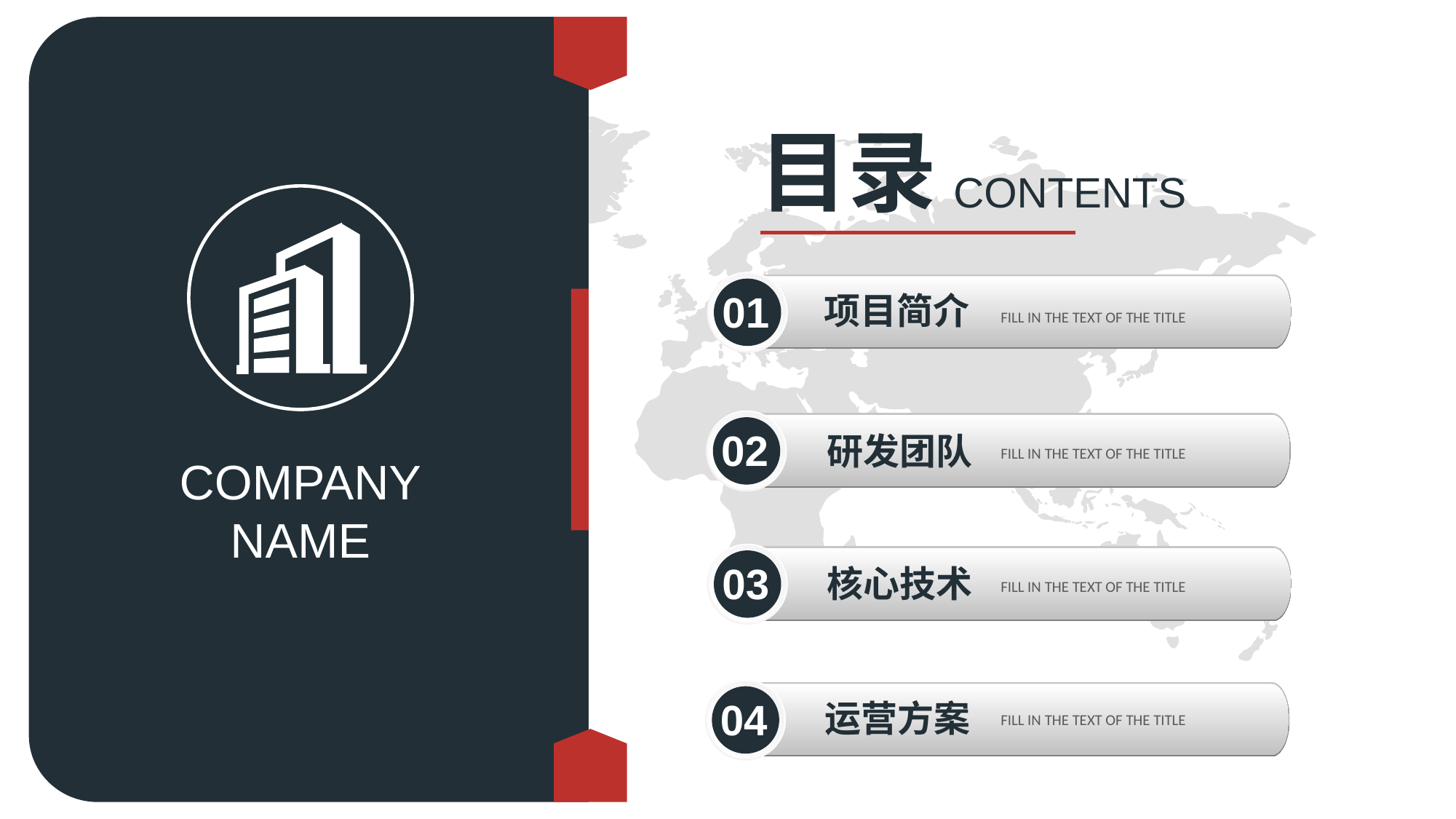

目录
CONTENTS

01
项目简介
FILL IN THE TEXT OF THE TITLE

02
研发团队
FILL IN THE TEXT OF THE TITLE
COMPANY
NAME

03
核心技术
FILL IN THE TEXT OF THE TITLE

04
运营方案
FILL IN THE TEXT OF THE TITLE